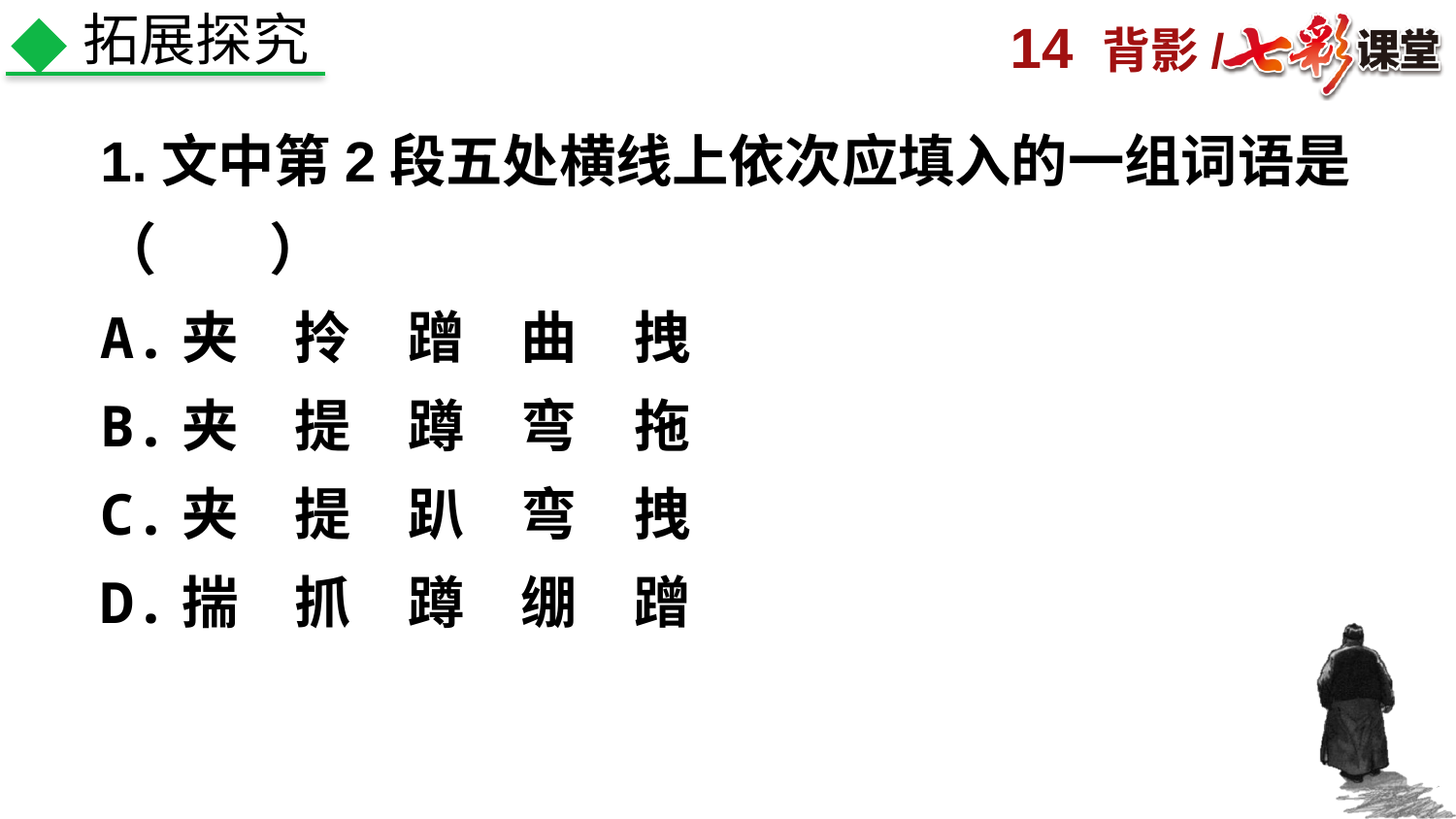

拓展探究

1.文中第2段五处横线上依次应填入的一组词语是（　　）
A.夹　拎　蹭　曲　拽
B.夹　提　蹲　弯　拖
C.夹　提　趴　弯　拽
D.揣　抓　蹲　绷　蹭